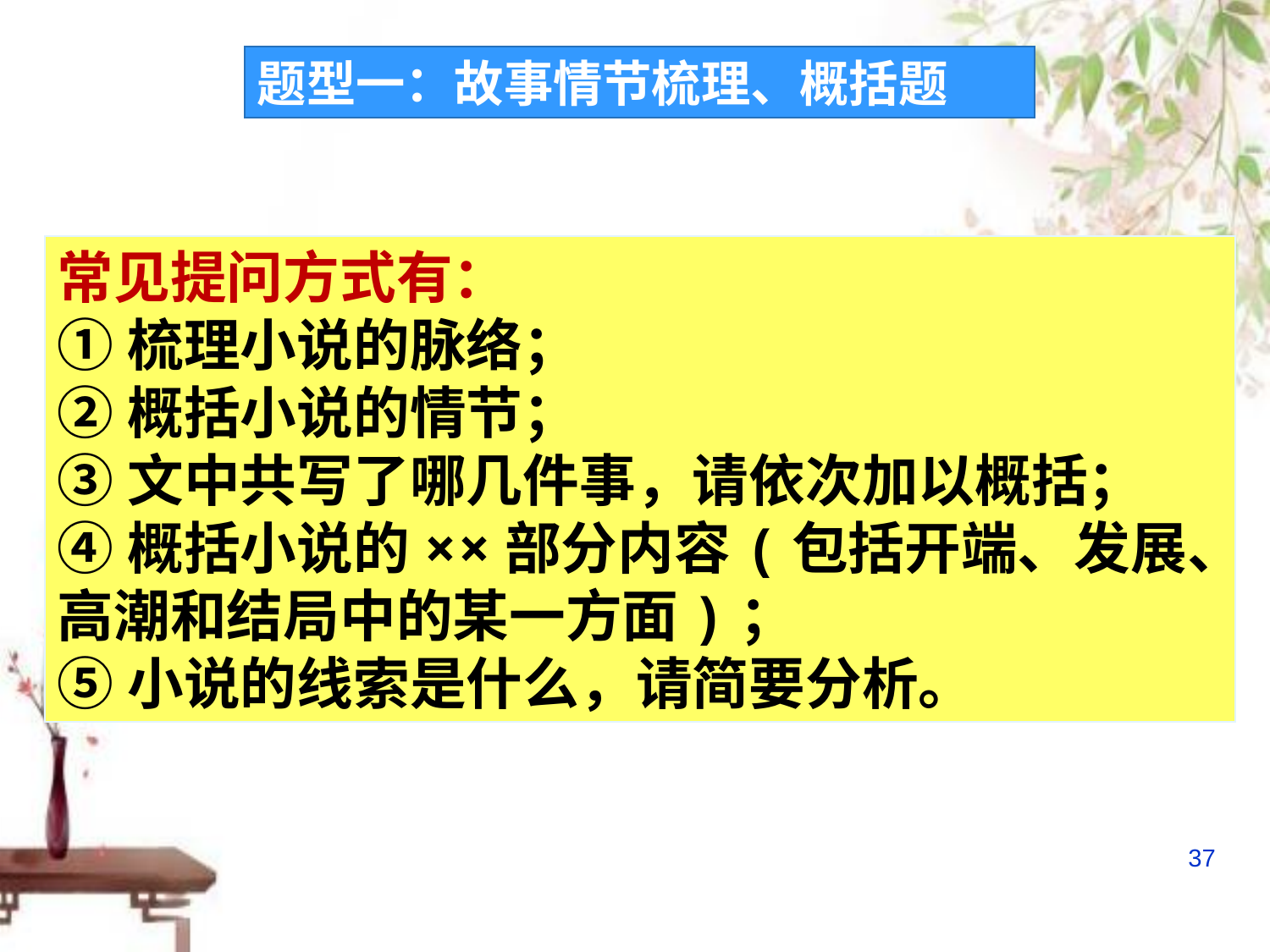

题型一：故事情节梳理、概括题
常见提问方式有：
①梳理小说的脉络；
②概括小说的情节；
③文中共写了哪几件事，请依次加以概括；
④概括小说的××部分内容(包括开端、发展、高潮和结局中的某一方面)；
⑤小说的线索是什么，请简要分析。
37